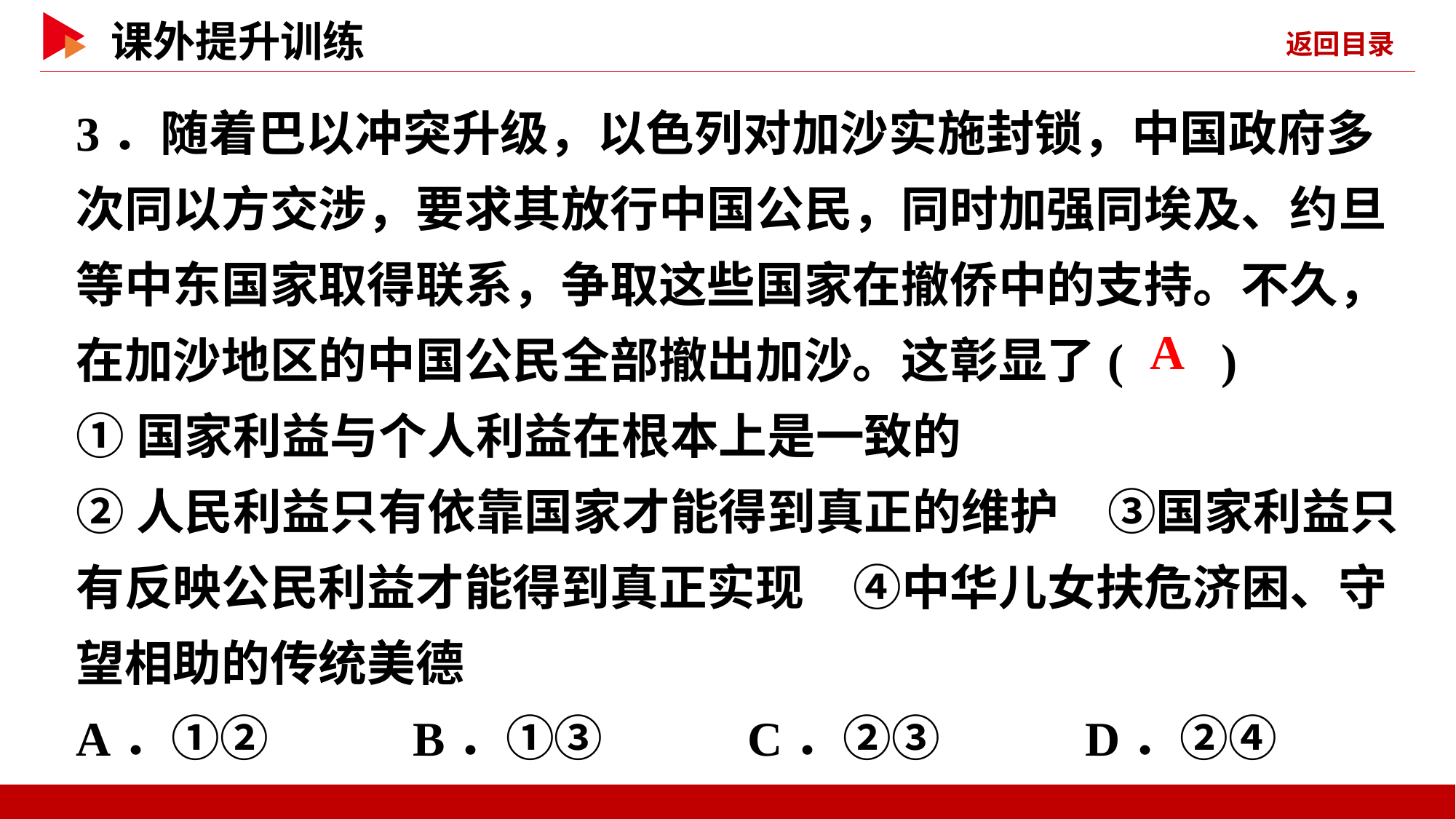

3．随着巴以冲突升级，以色列对加沙实施封锁，中国政府多次同以方交涉，要求其放行中国公民，同时加强同埃及、约旦等中东国家取得联系，争取这些国家在撤侨中的支持。不久，在加沙地区的中国公民全部撤出加沙。这彰显了(        )
①国家利益与个人利益在根本上是一致的
②人民利益只有依靠国家才能得到真正的维护　③国家利益只有反映公民利益才能得到真正实现　④中华儿女扶危济困、守望相助的传统美德
A．①②            B．①③            C．②③            D．②④
   A